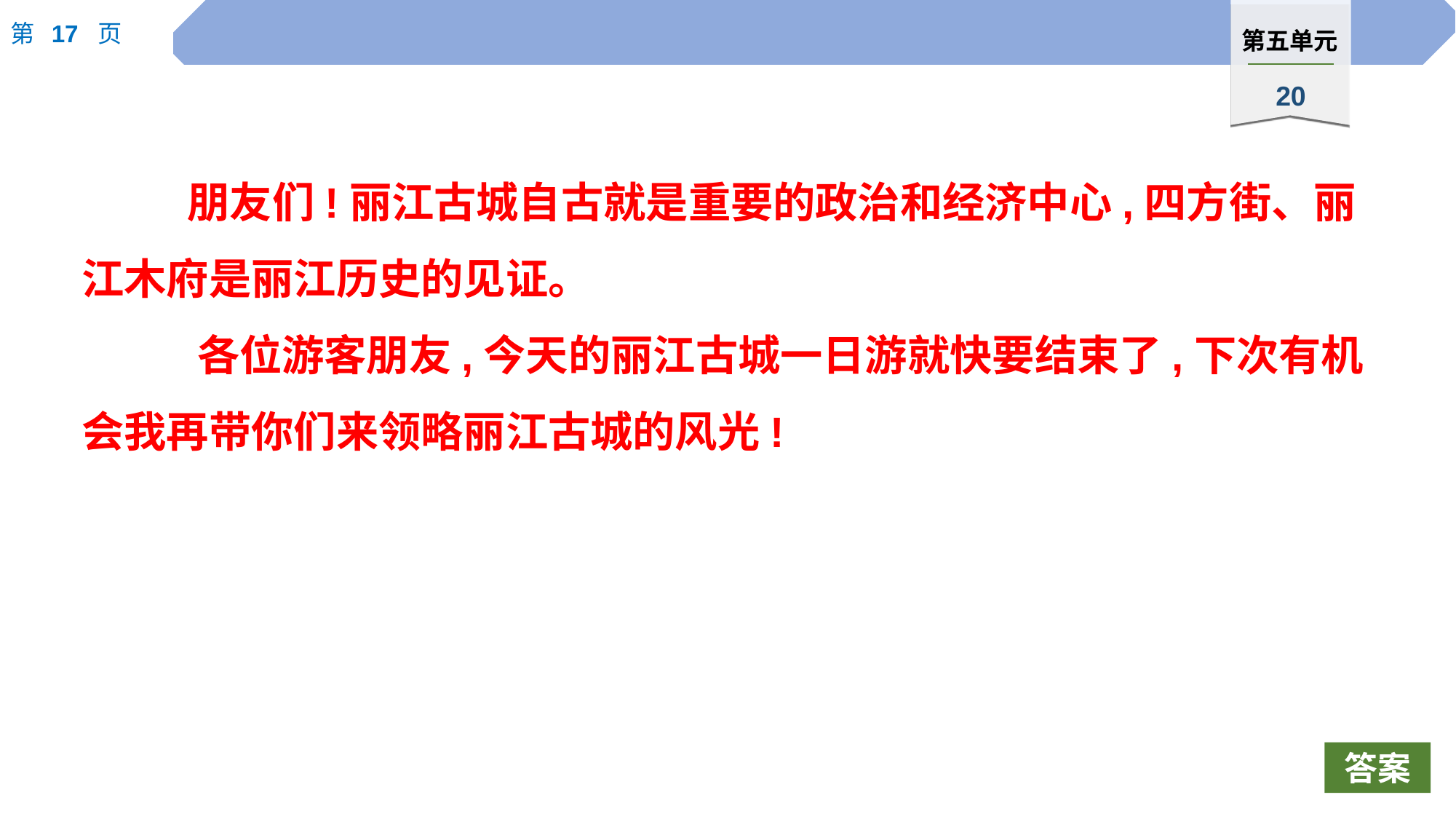

朋友们!丽江古城自古就是重要的政治和经济中心,四方街、丽江木府是丽江历史的见证。
  各位游客朋友,今天的丽江古城一日游就快要结束了,下次有机会我再带你们来领略丽江古城的风光!
答案